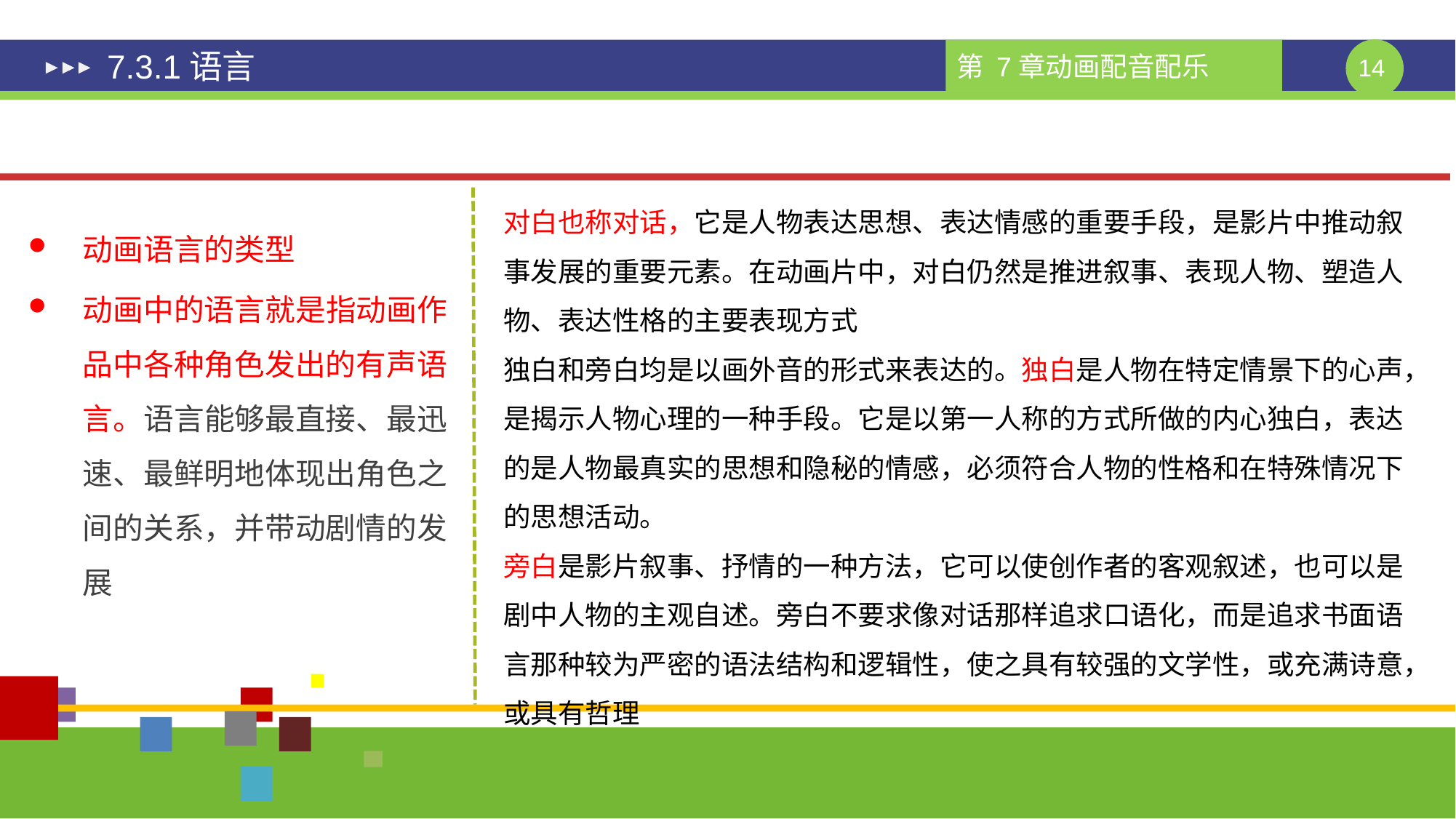

# 7.3.1语言

对白也称对话，它是人物表达思想、表达情感的重要手段，是影片中推动叙事发展的重要元素。在动画片中，对白仍然是推进叙事、表现人物、塑造人物、表达性格的主要表现方式
独白和旁白均是以画外音的形式来表达的。独白是人物在特定情景下的心声，是揭示人物心理的一种手段。它是以第一人称的方式所做的内心独白，表达的是人物最真实的思想和隐秘的情感，必须符合人物的性格和在特殊情况下的思想活动。
旁白是影片叙事、抒情的一种方法，它可以使创作者的客观叙述，也可以是剧中人物的主观自述。旁白不要求像对话那样追求口语化，而是追求书面语言那种较为严密的语法结构和逻辑性，使之具有较强的文学性，或充满诗意，或具有哲理
动画语言的类型
动画中的语言就是指动画作品中各种角色发出的有声语言。语言能够最直接、最迅速、最鲜明地体现出角色之间的关系，并带动剧情的发展